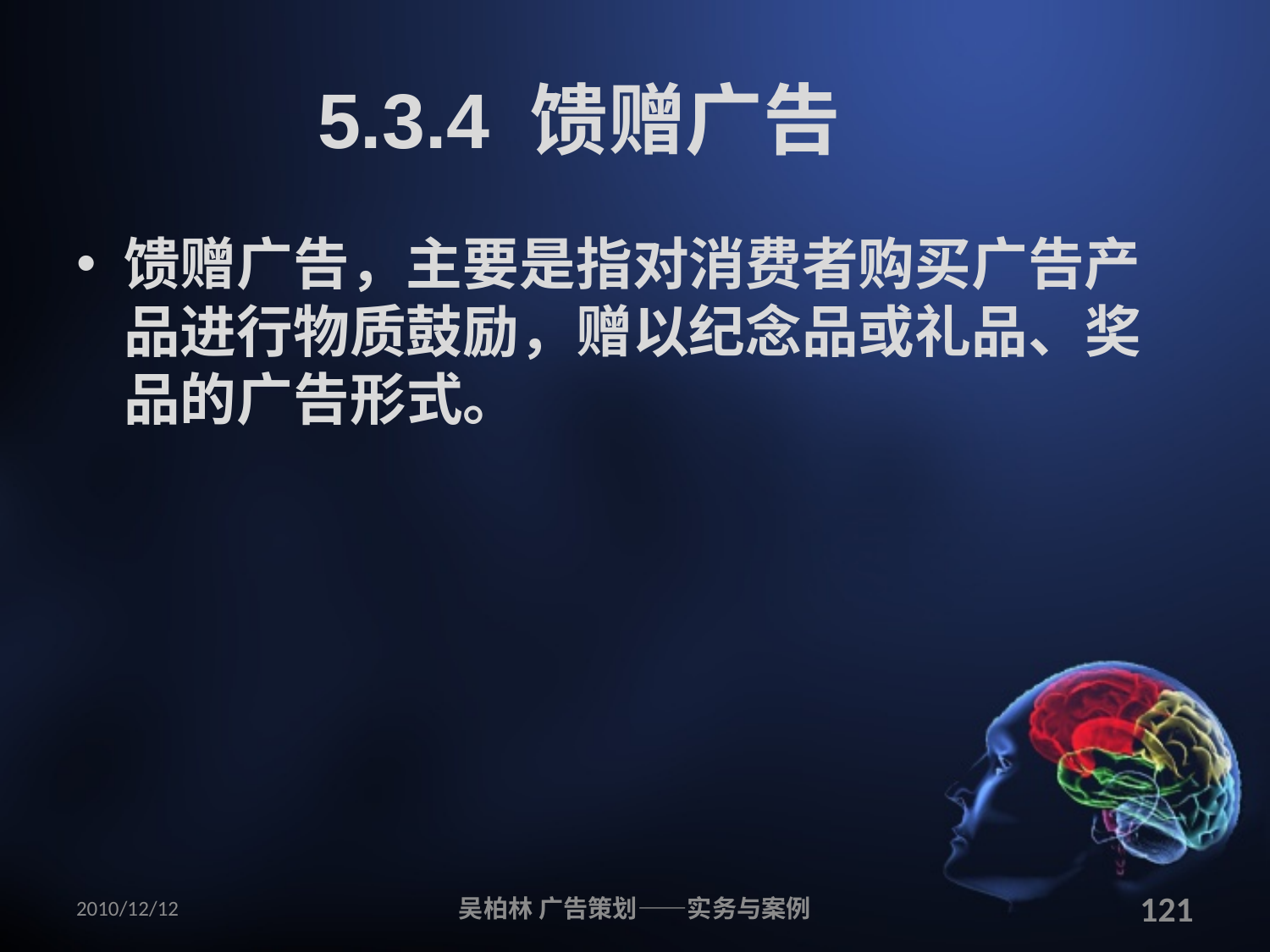

# 5.3.4 馈赠广告
馈赠广告，主要是指对消费者购买广告产品进行物质鼓励，赠以纪念品或礼品、奖品的广告形式。
2010/12/12
吴柏林 广告策划——实务与案例
121